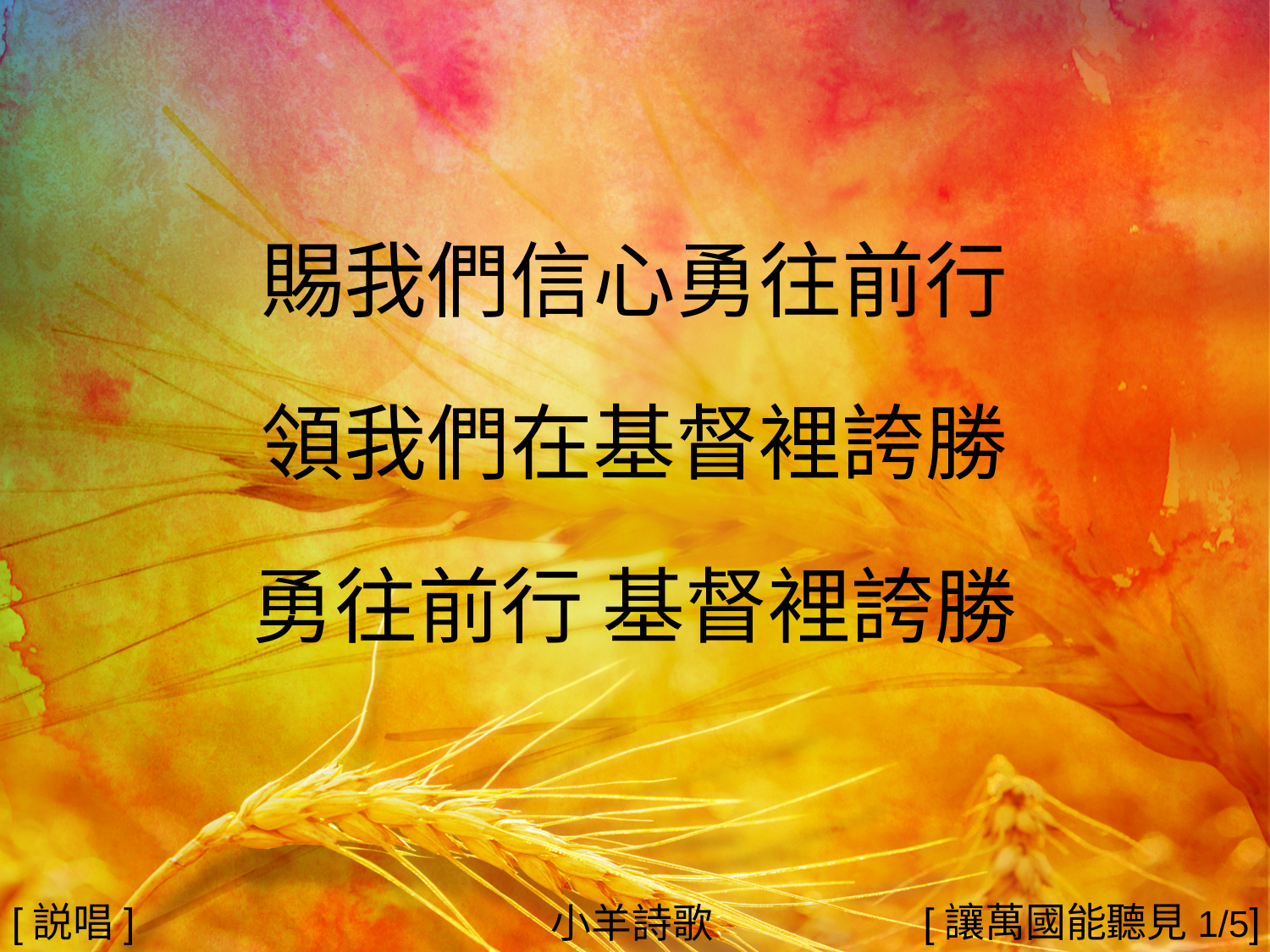

賜我們信心勇往前行

領我們在基督裡誇勝

勇往前行 基督裡誇勝

#

[説唱]
[讓萬國能聽見1/5]
小羊詩歌